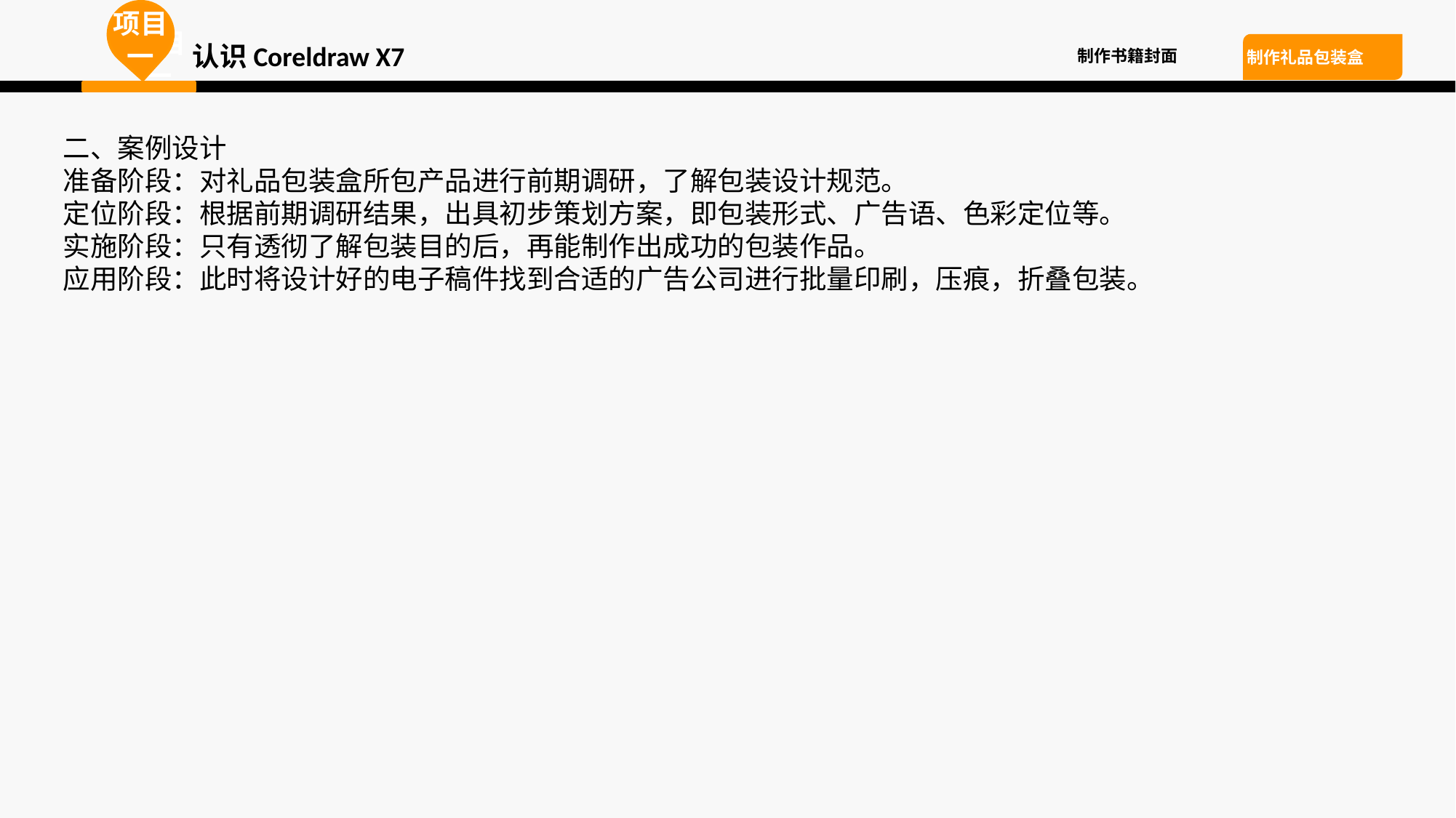

项目一

项目一

项目一
认识Coreldraw X7

制作书籍封面
制作礼品包装盒
二、案例设计
准备阶段：对礼品包装盒所包产品进行前期调研，了解包装设计规范。
定位阶段：根据前期调研结果，出具初步策划方案，即包装形式、广告语、色彩定位等。
实施阶段：只有透彻了解包装目的后，再能制作出成功的包装作品。
应用阶段：此时将设计好的电子稿件找到合适的广告公司进行批量印刷，压痕，折叠包装。